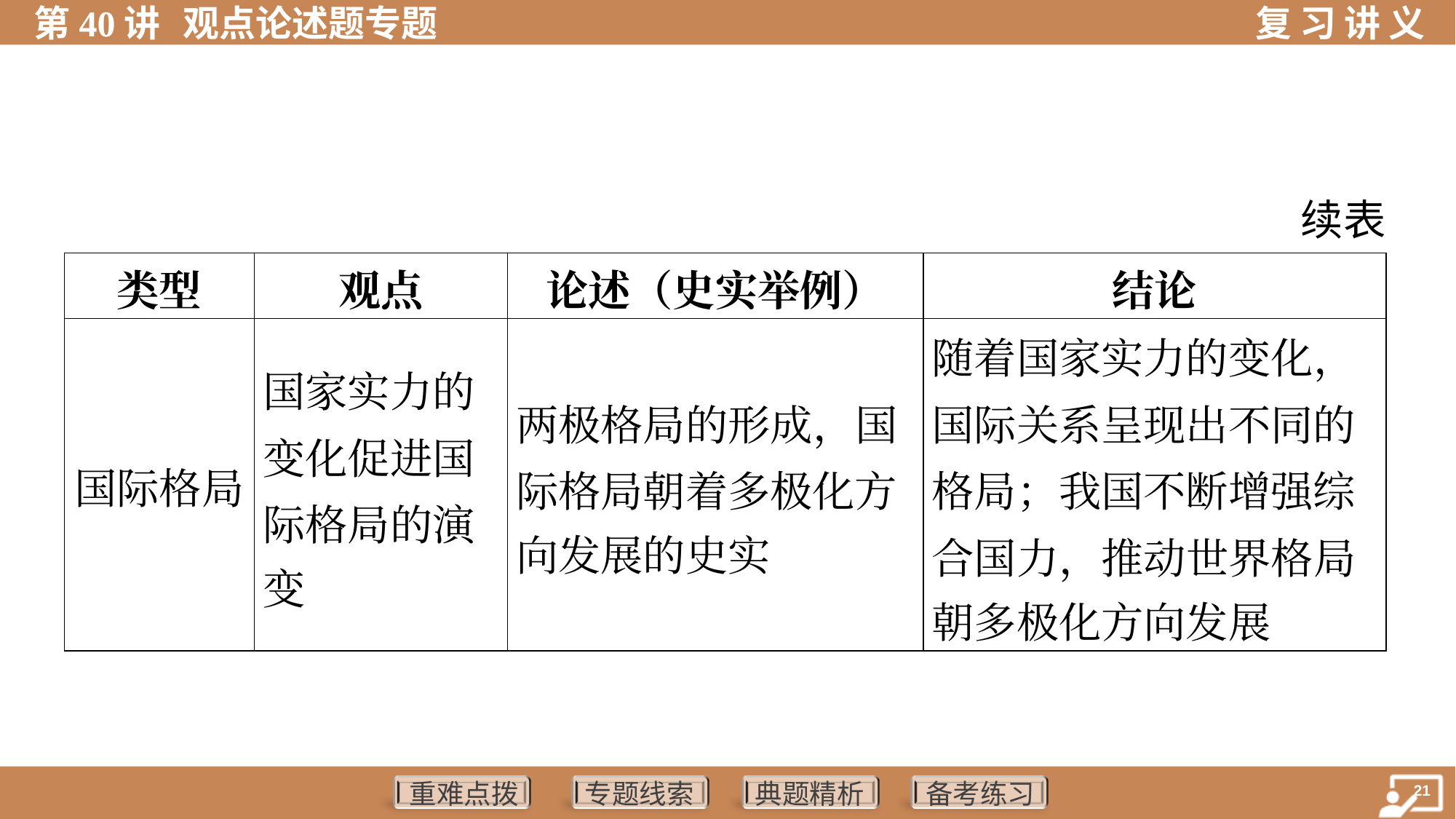

续表
| 类型 | 观点 | 论述（史实举例） | 结论 |
| --- | --- | --- | --- |
| 国际格局 | 国家实力的 变化促进国 际格局的演 变 | 两极格局的形成，国 际格局朝着多极化方 向发展的史实 | 随着国家实力的变化， 国际关系呈现出不同的 格局；我国不断增强综 合国力，推动世界格局 朝多极化方向发展 |